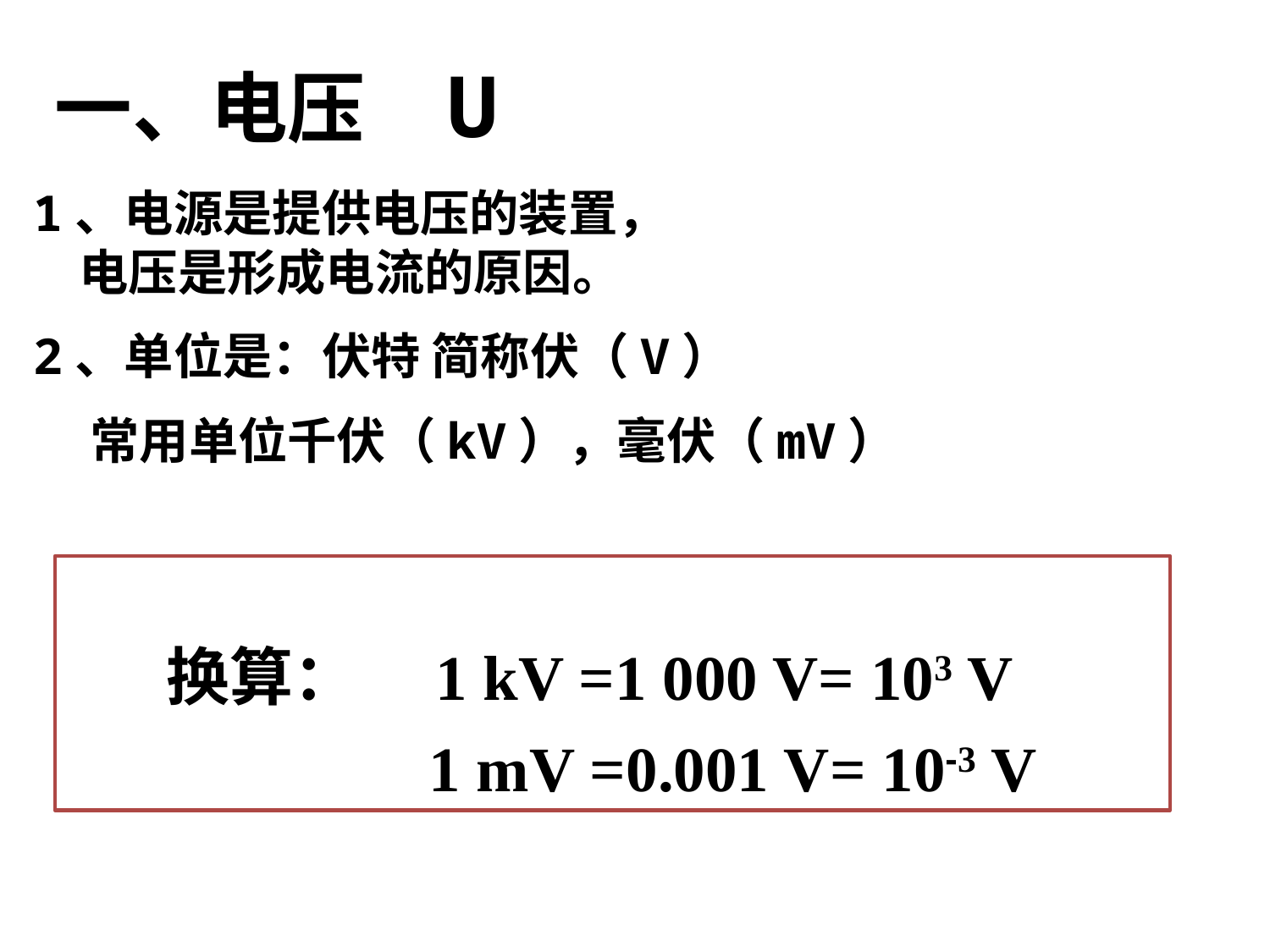

U
一、电压
1、电源是提供电压的装置，
   电压是形成电流的原因。
2、单位是：伏特 简称伏（V）
    常用单位千伏（kV），毫伏（mV）

　　换算：　1 kV =1 000 V= 103 V
　　　　　  1 mV =0.001 V= 10-3 V